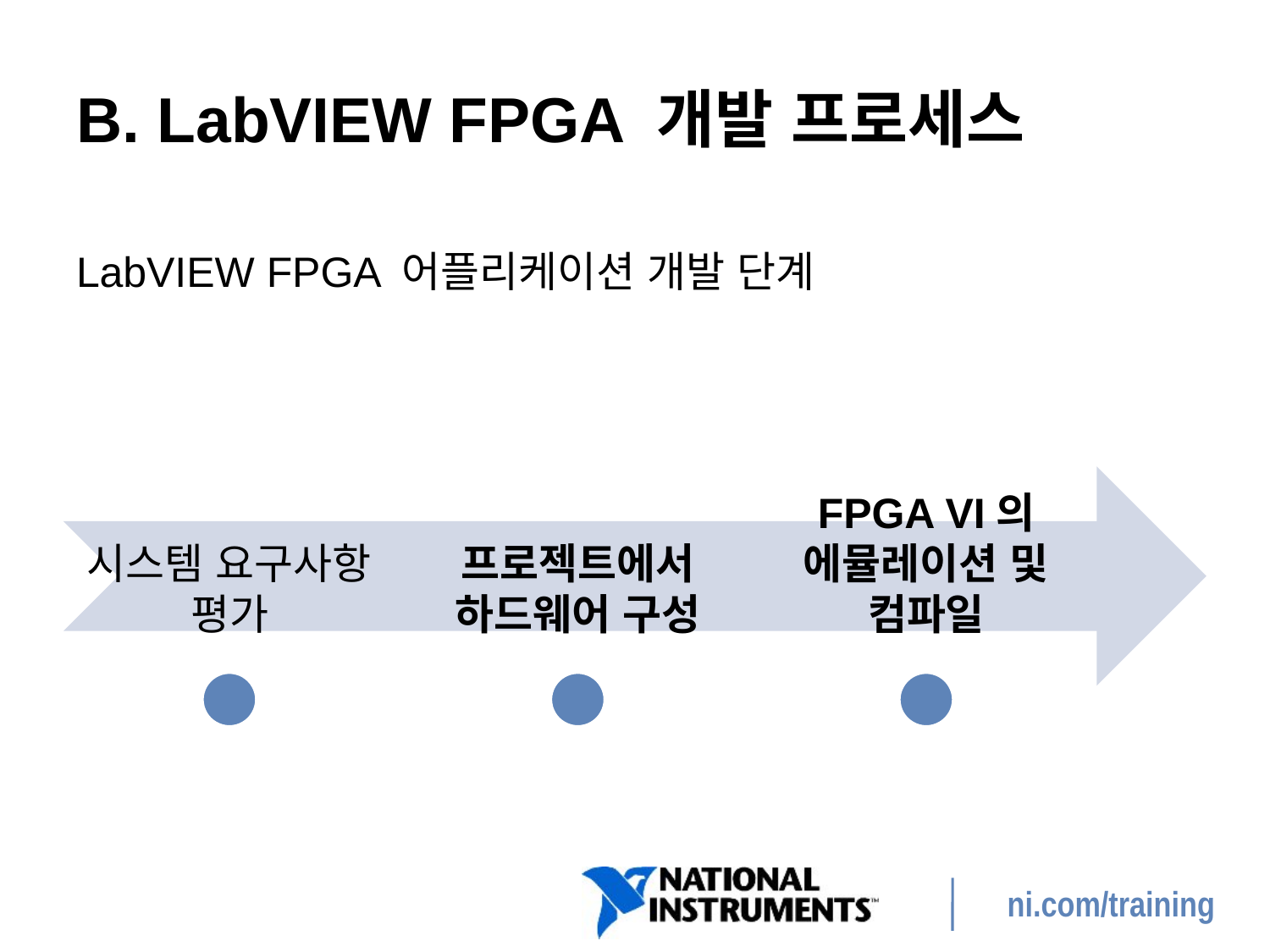

# B. LabVIEW FPGA 개발 프로세스
LabVIEW FPGA 어플리케이션 개발 단계
시스템 요구사항 평가
프로젝트에서 하드웨어 구성
FPGA VI의 에뮬레이션 및 컴파일